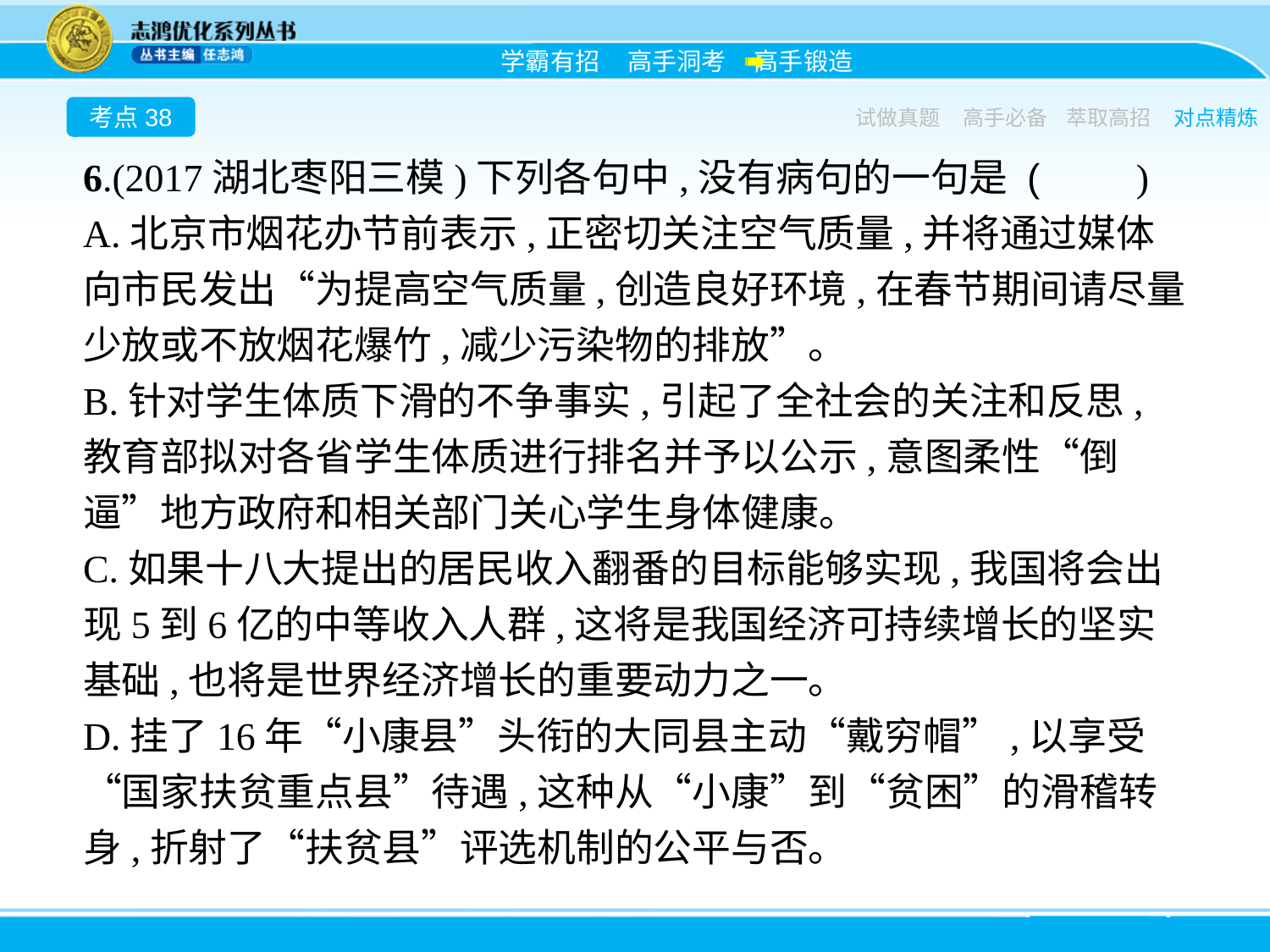

考点38
试做真题
高手必备
萃取高招
对点精炼
6.(2017湖北枣阳三模)下列各句中,没有病句的一句是 (　　)
A.北京市烟花办节前表示,正密切关注空气质量,并将通过媒体向市民发出“为提高空气质量,创造良好环境,在春节期间请尽量少放或不放烟花爆竹,减少污染物的排放”。
B.针对学生体质下滑的不争事实,引起了全社会的关注和反思,教育部拟对各省学生体质进行排名并予以公示,意图柔性“倒逼”地方政府和相关部门关心学生身体健康。
C.如果十八大提出的居民收入翻番的目标能够实现,我国将会出现5到6亿的中等收入人群,这将是我国经济可持续增长的坚实基础,也将是世界经济增长的重要动力之一。
D.挂了16年“小康县”头衔的大同县主动“戴穷帽”,以享受“国家扶贫重点县”待遇,这种从“小康”到“贫困”的滑稽转身,折射了“扶贫县”评选机制的公平与否。